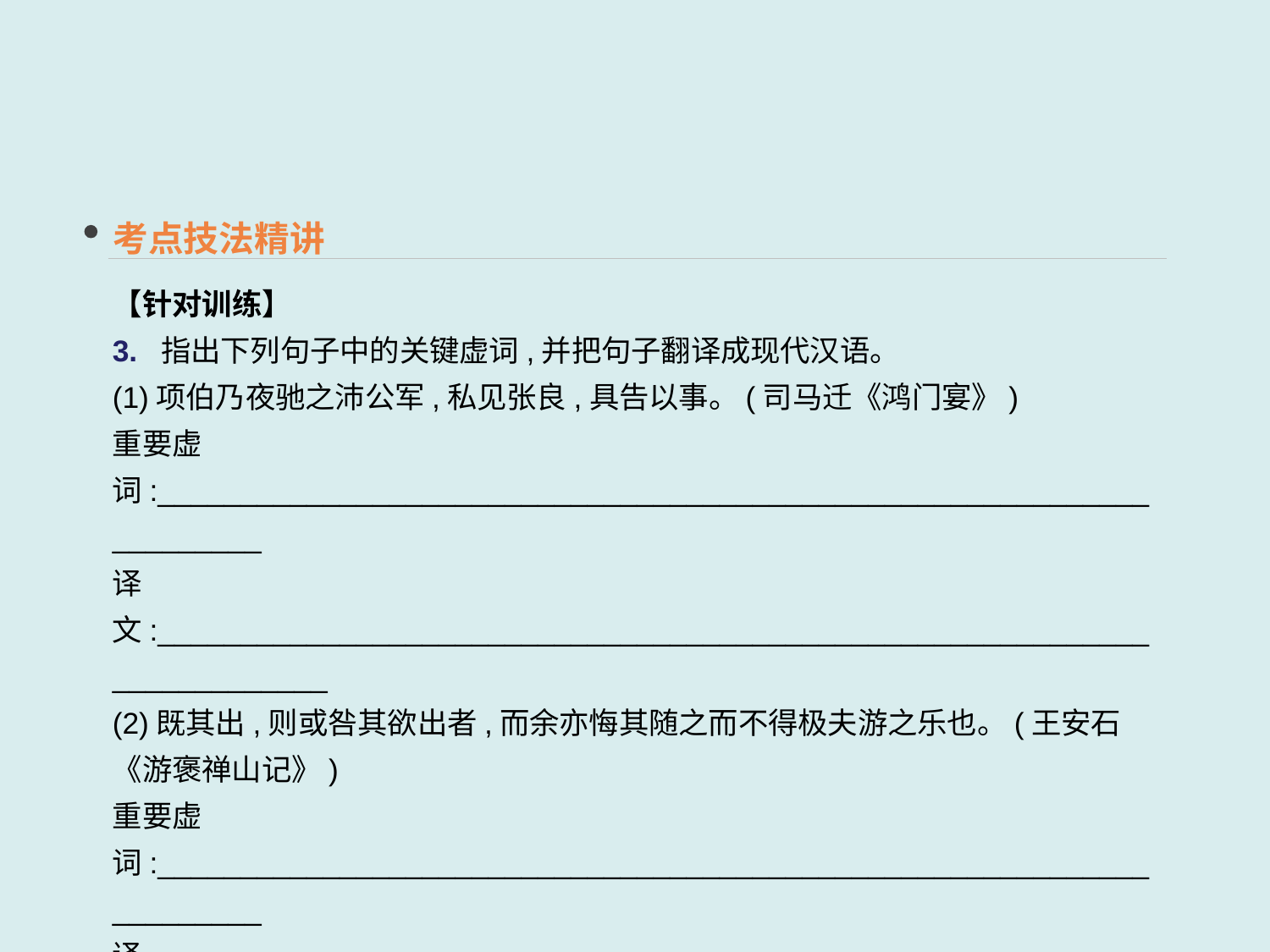

考点技法精讲

【针对训练】
3.  指出下列句子中的关键虚词,并把句子翻译成现代汉语。
(1)项伯乃夜驰之沛公军,私见张良,具告以事。(司马迁《鸿门宴》)
重要虚词:_____________________________________________________________________
译文:_________________________________________________________________________
(2)既其出,则或咎其欲出者,而余亦悔其随之而不得极夫游之乐也。(王安石《游褒禅山记》)
重要虚词:_____________________________________________________________________
译文:_________________________________________________________________________